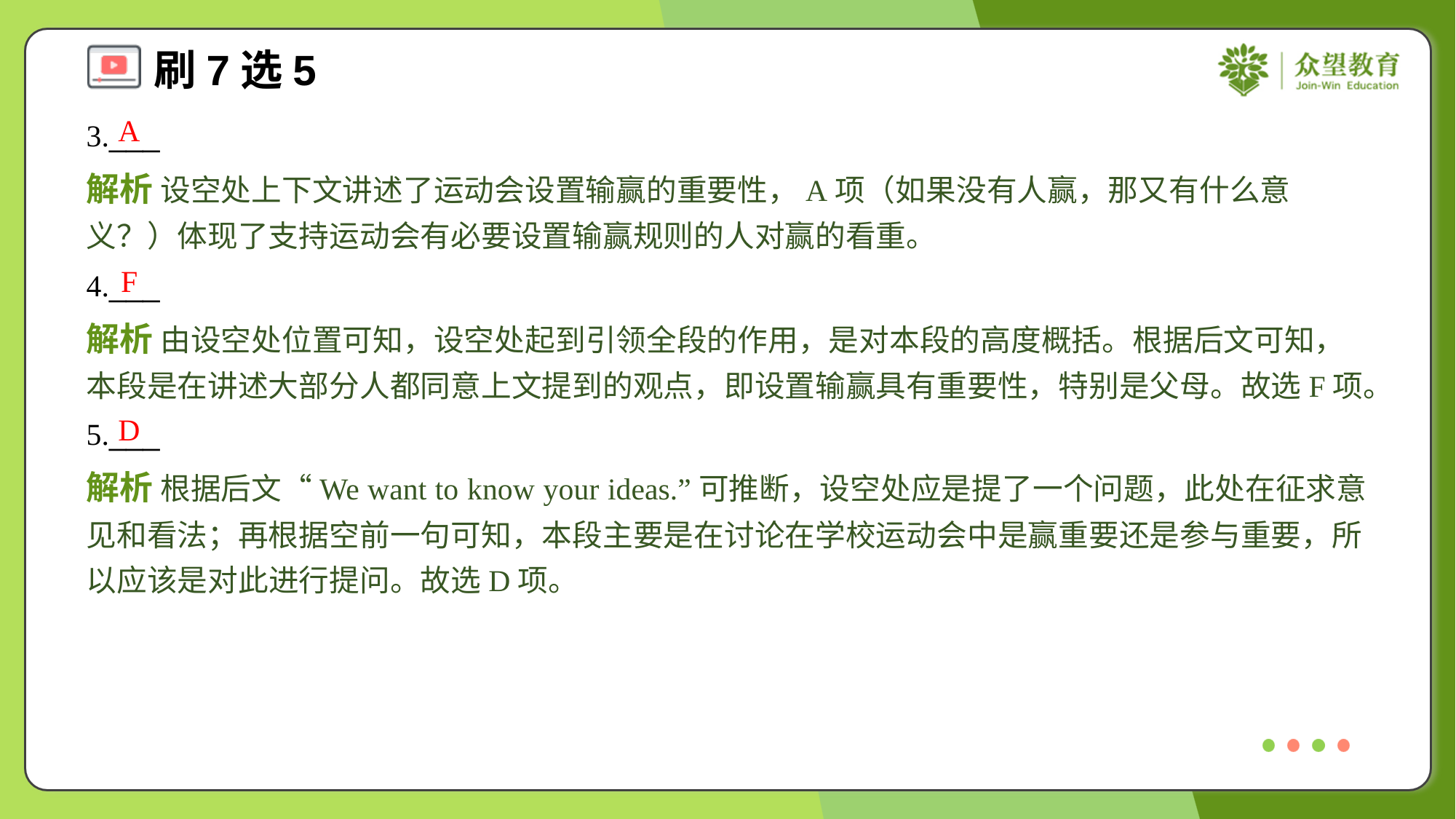

A
3.___
解析 设空处上下文讲述了运动会设置输赢的重要性，A项（如果没有人赢，那又有什么意义？）体现了支持运动会有必要设置输赢规则的人对赢的看重。
F
4.___
解析 由设空处位置可知，设空处起到引领全段的作用，是对本段的高度概括。根据后文可知，本段是在讲述大部分人都同意上文提到的观点，即设置输赢具有重要性，特别是父母。故选F项。
D
5.___
解析 根据后文“We want to know your ideas.”可推断，设空处应是提了一个问题，此处在征求意见和看法；再根据空前一句可知，本段主要是在讨论在学校运动会中是赢重要还是参与重要，所以应该是对此进行提问。故选D项。